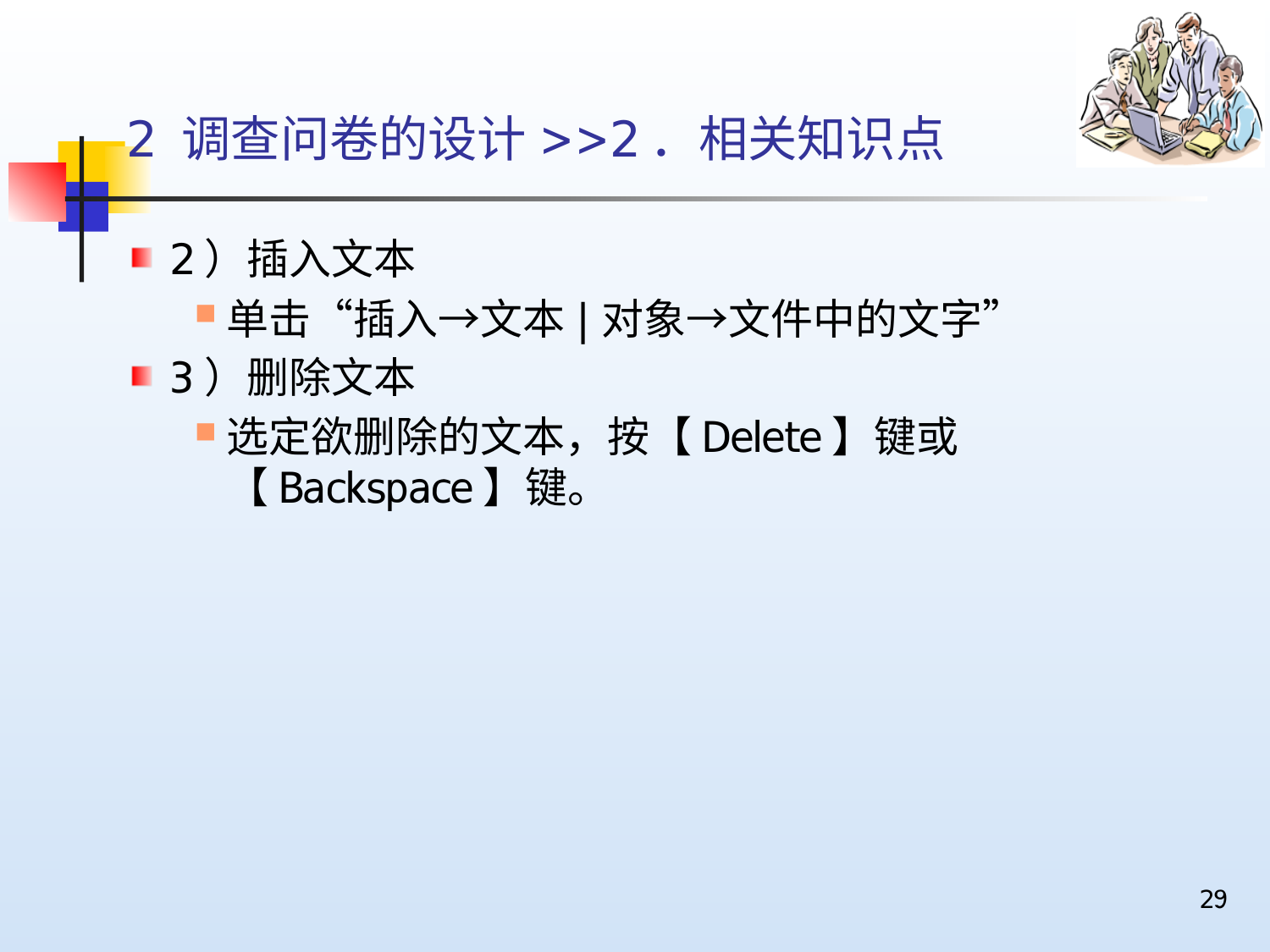

# 2 调查问卷的设计>>2．相关知识点
2）插入文本
单击“插入→文本|对象→文件中的文字”
3）删除文本
选定欲删除的文本，按【Delete】键或【Backspace】键。
29